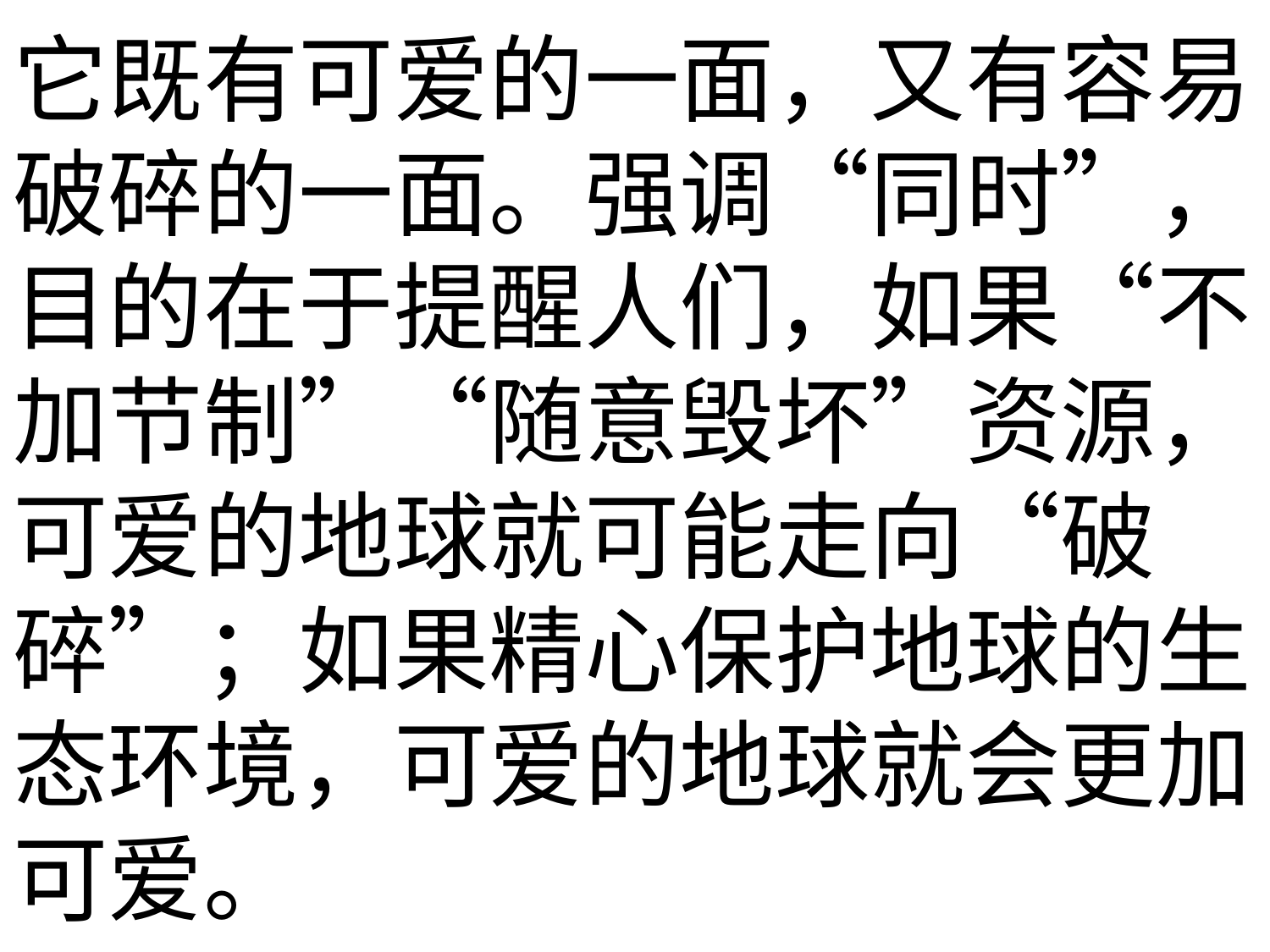

# 它既有可爱的一面，又有容易破碎的一面。强调“同时”，目的在于提醒人们，如果“不加节制”“随意毁坏”资源，可爱的地球就可能走向“破碎”；如果精心保护地球的生态环境，可爱的地球就会更加可爱。